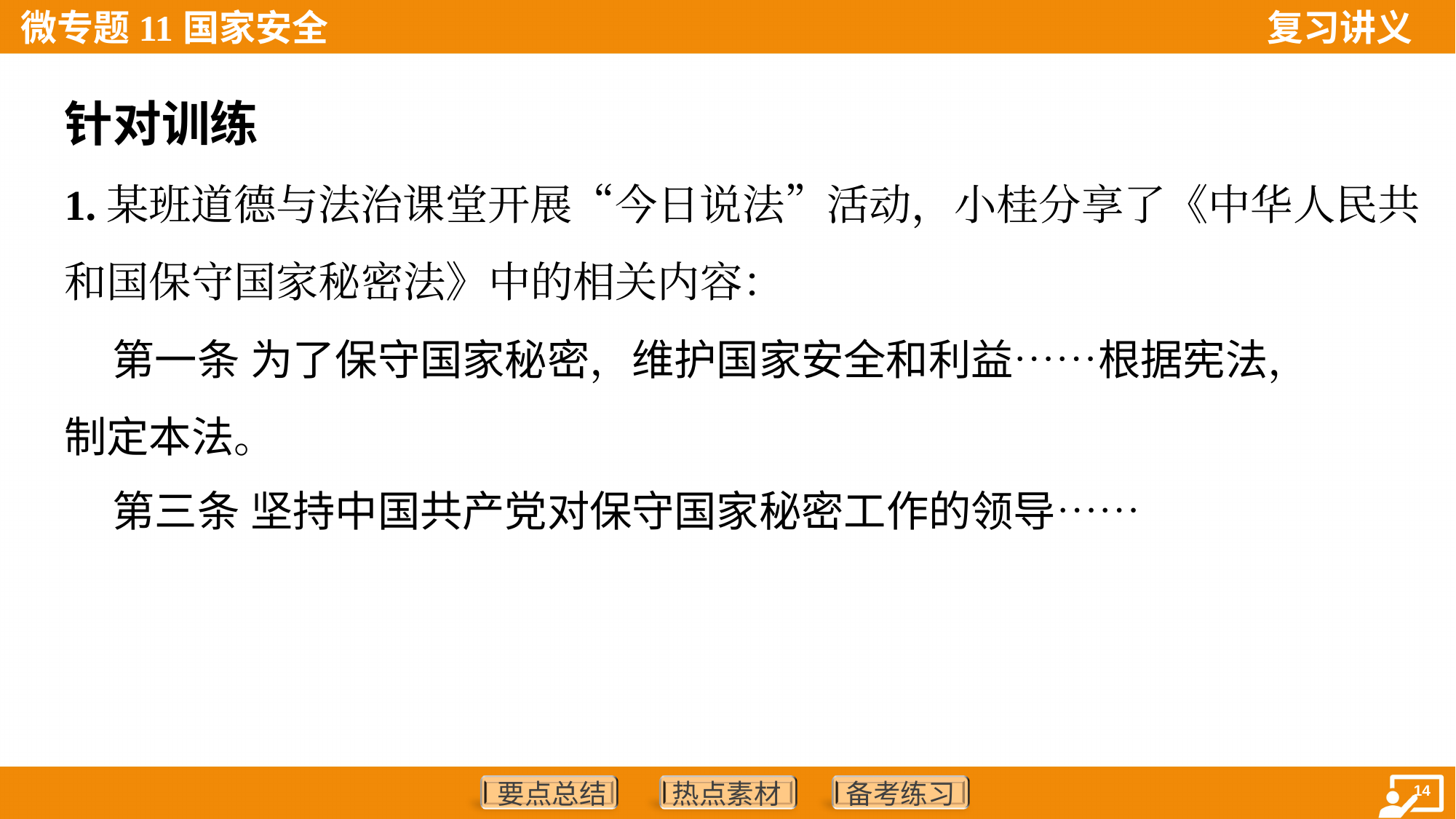

针对训练
1.某班道德与法治课堂开展“今日说法”活动，小桂分享了《中华人民共
和国保守国家秘密法》中的相关内容：
    第一条 为了保守国家秘密，维护国家安全和利益……根据宪法，
制定本法。
    第三条 坚持中国共产党对保守国家秘密工作的领导……